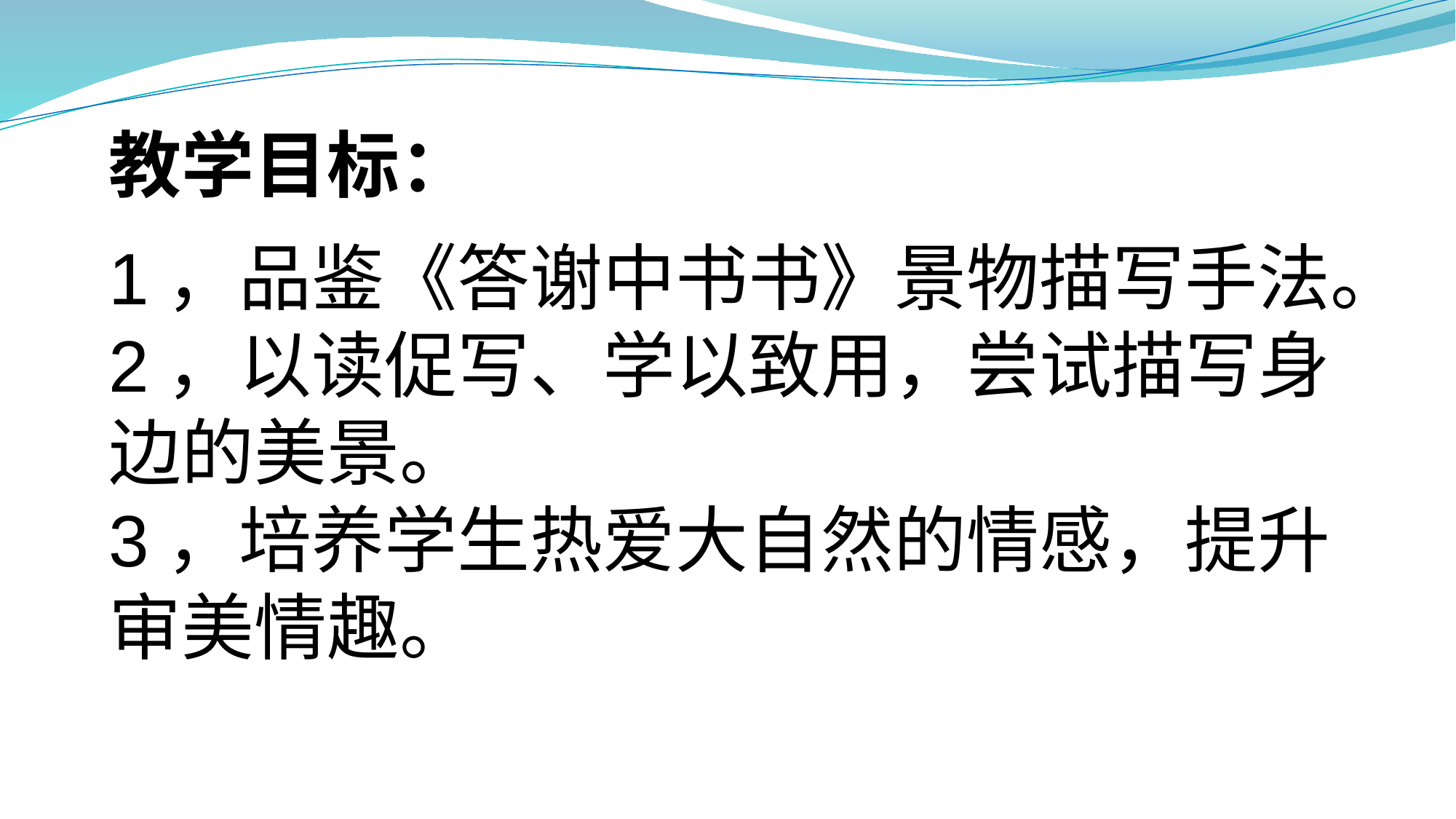

教学目标：

1，品鉴《答谢中书书》景物描写手法。
2，以读促写、学以致用，尝试描写身边的美景。
3，培养学生热爱大自然的情感，提升审美情趣。